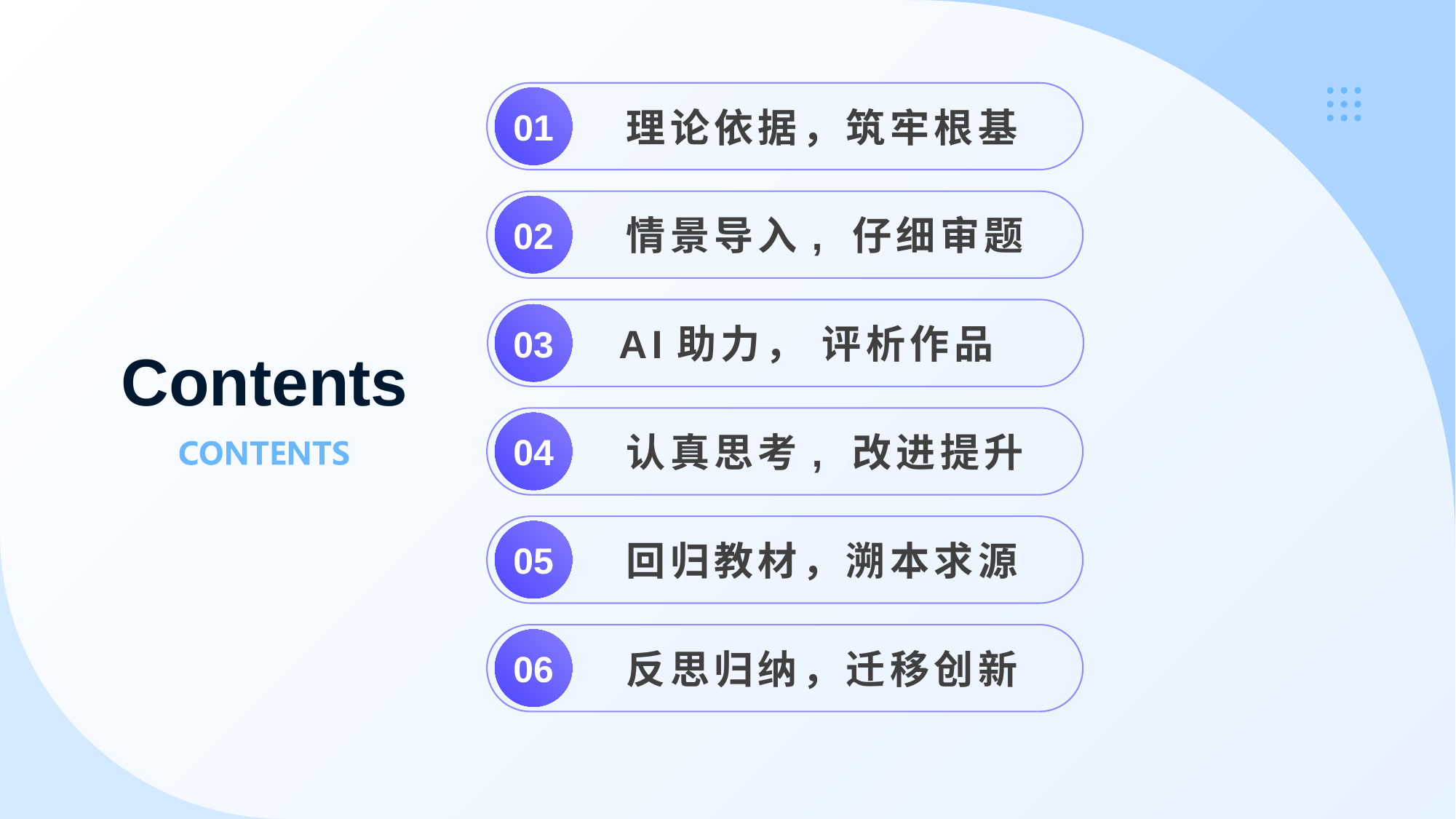

理论依据，筑牢根基
01

 情景导入, 仔细审题
02
# Contents

 AI助力， 评析作品
03

 认真思考, 改进提升
04

 回归教材，溯本求源
05

 反思归纳，迁移创新
06